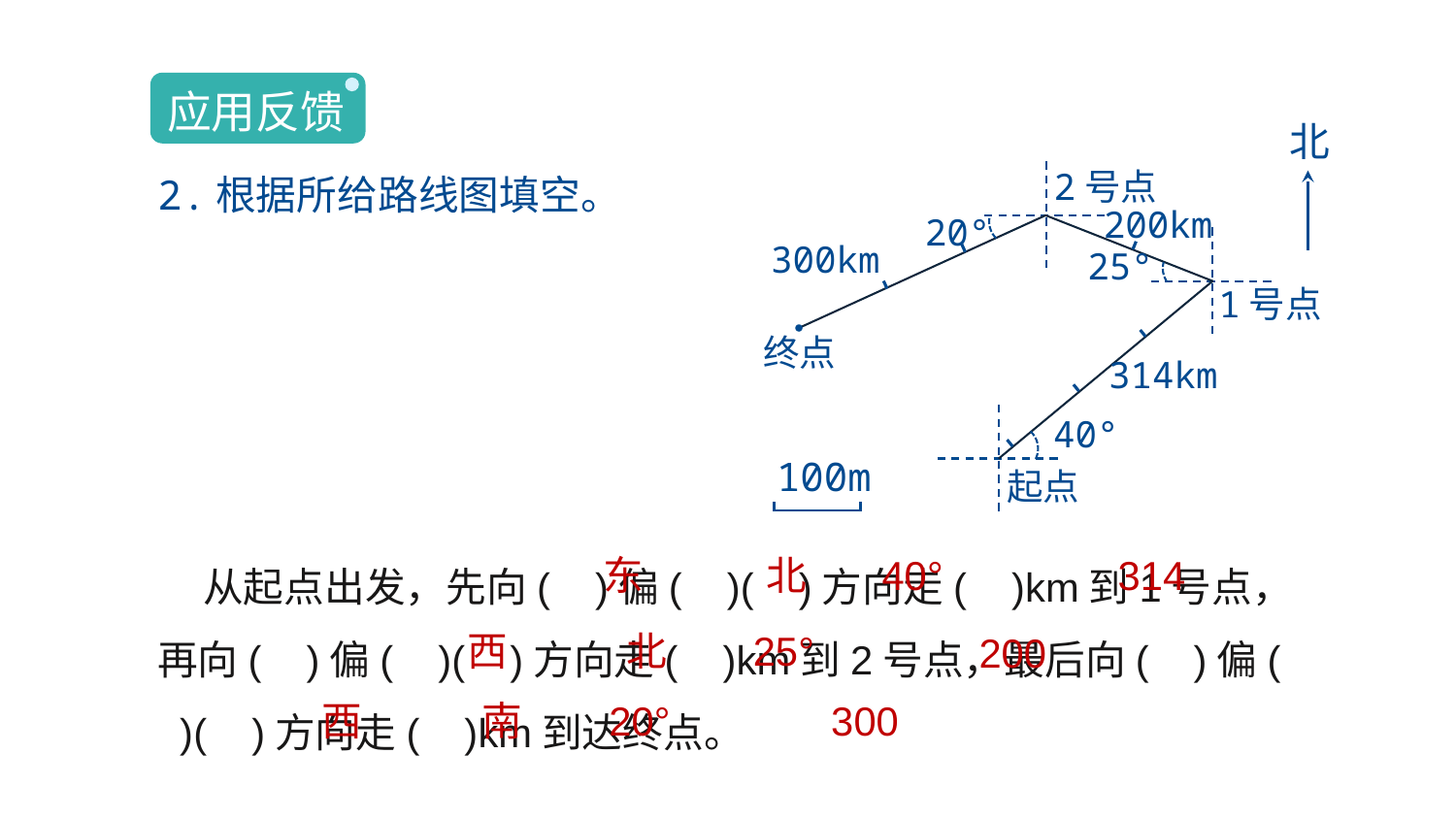

应用反馈
北
2号点
200km

20°
300km
25°

1号点
终点

314km
40°

起点
100m
2.根据所给路线图填空。
    从起点出发，先向(    )偏(    )(    )方向走(    )km到1号点，再向(    )偏(    )(    )方向走(    )km到2号点，最后向(    )偏(    )(    )方向走(    )km到达终点。
东
北
40°
314
西
北
25°
200
西
南
20°
300